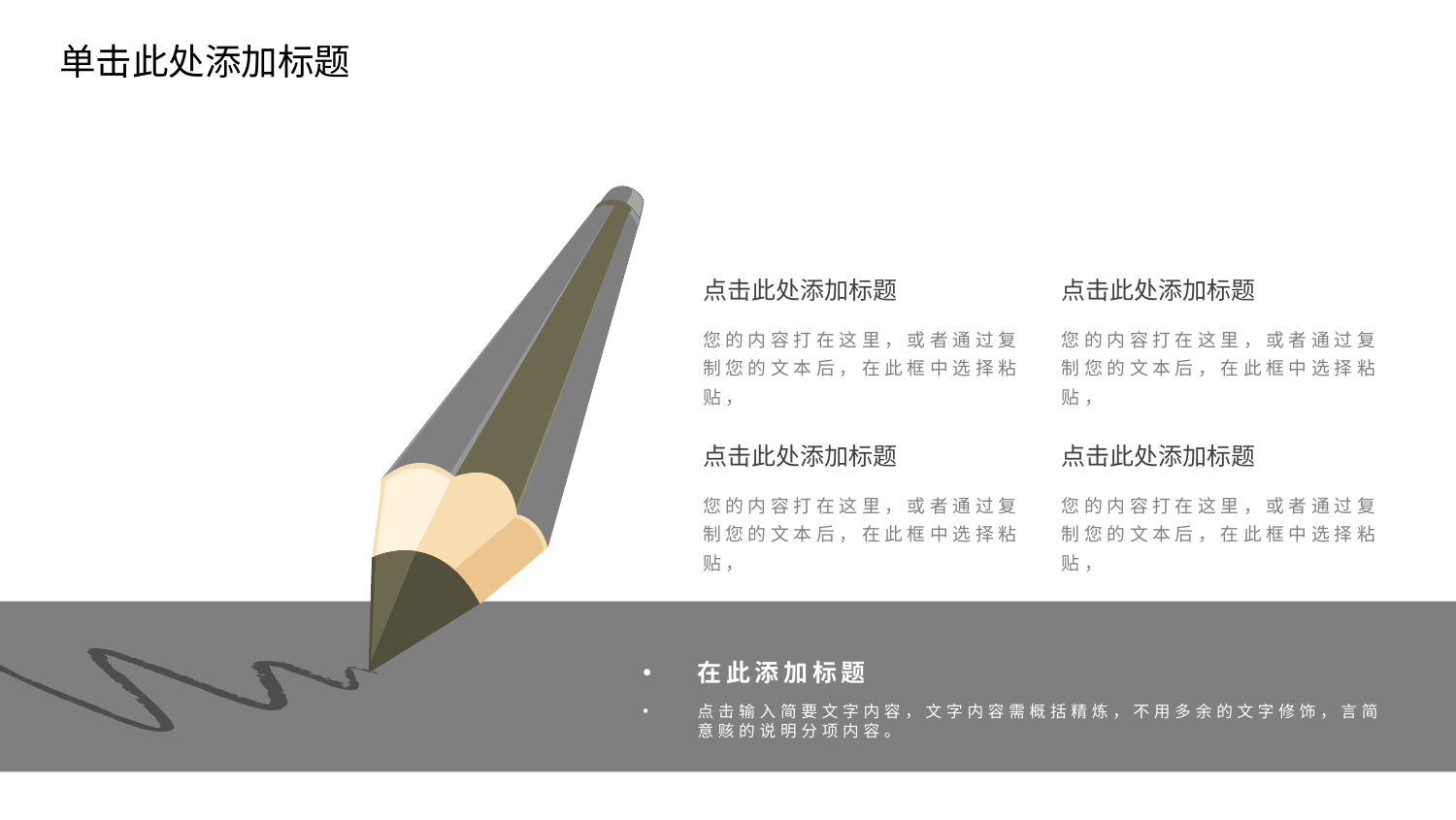

点击此处添加标题
点击此处添加标题
您的内容打在这里，或者通过复制您的文本后，在此框中选择粘贴，
您的内容打在这里，或者通过复制您的文本后，在此框中选择粘贴，
点击此处添加标题
点击此处添加标题
您的内容打在这里，或者通过复制您的文本后，在此框中选择粘贴，
您的内容打在这里，或者通过复制您的文本后，在此框中选择粘贴，

在此添加标题
点击输入简要文字内容，文字内容需概括精炼，不用多余的文字修饰，言简意赅的说明分项内容。